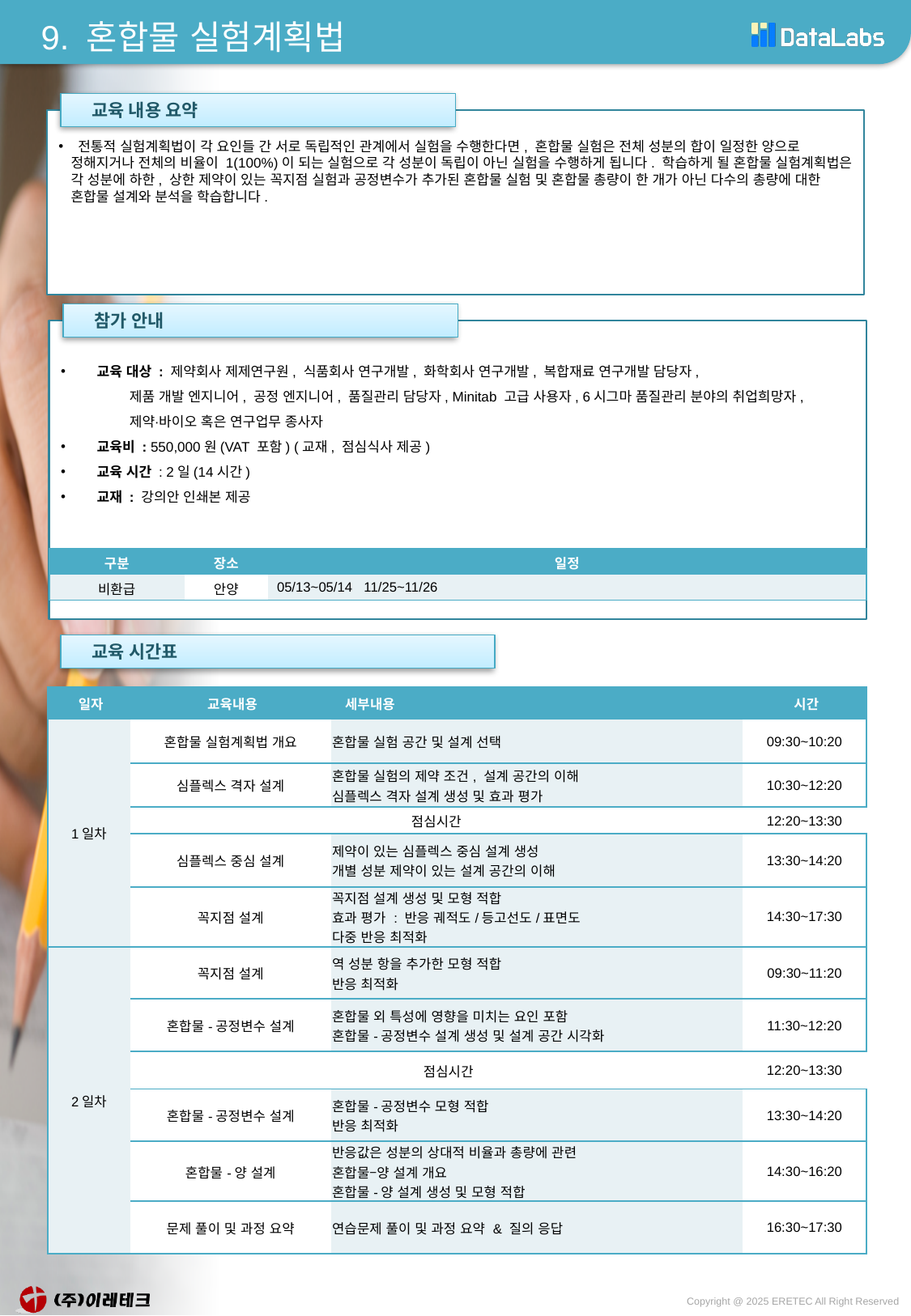

# 9. 혼합물 실험계획법
   교육 내용 요약

 전통적 실험계획법이 각 요인들 간 서로 독립적인 관계에서 실험을 수행한다면, 혼합물 실험은 전체 성분의 합이 일정한 양으로 정해지거나 전체의 비율이 1(100%)이 되는 실험으로 각 성분이 독립이 아닌 실험을 수행하게 됩니다. 학습하게 될 혼합물 실험계획법은 각 성분에 하한, 상한 제약이 있는 꼭지점 실험과 공정변수가 추가된 혼합물 실험 및 혼합물 총량이 한 개가 아닌 다수의 총량에 대한 혼합물 설계와 분석을 학습합니다.
   참가 안내

 교육 대상 : 제약회사 제제연구원, 식품회사 연구개발, 화학회사 연구개발, 복합재료 연구개발 담당자,
                 제품 개발 엔지니어, 공정 엔지니어, 품질관리 담당자, Minitab 고급 사용자, 6시그마 품질관리 분야의 취업희망자,
                 제약∙바이오 혹은 연구업무 종사자
 교육비 : 550,000원(VAT 포함) (교재, 점심식사 제공)
 교육 시간 : 2일(14시간)
 교재 : 강의안 인쇄본 제공
| 구분 | 장소 | 일정 |
| --- | --- | --- |
| 비환급 | 안양 | 05/13~05/14 11/25~11/26 |
   교육 시간표
| 일자 | 교육내용 | 세부내용 | 시간 |
| --- | --- | --- | --- |
| 1일차 | 혼합물 실험계획법 개요 | 혼합물 실험 공간 및 설계 선택 | 09:30~10:20 |
|  | 심플렉스 격자 설계 | 혼합물 실험의 제약 조건, 설계 공간의 이해 심플렉스 격자 설계 생성 및 효과 평가 | 10:30~12:20 |
|  | 점심시간 |  | 12:20~13:30 |
|  | 심플렉스 중심 설계 | 제약이 있는 심플렉스 중심 설계 생성 개별 성분 제약이 있는 설계 공간의 이해 | 13:30~14:20 |
|  | 꼭지점 설계 | 꼭지점 설계 생성 및 모형 적합 효과 평가 : 반응 궤적도/등고선도/표면도 다중 반응 최적화 | 14:30~17:30 |
| 2일차 | 꼭지점 설계 | 역 성분 항을 추가한 모형 적합 반응 최적화 | 09:30~11:20 |
|  | 혼합물-공정변수 설계 | 혼합물 외 특성에 영향을 미치는 요인 포함 혼합물-공정변수 설계 생성 및 설계 공간 시각화 | 11:30~12:20 |
|  | 점심시간 |  | 12:20~13:30 |
|  | 혼합물-공정변수 설계 | 혼합물-공정변수 모형 적합 반응 최적화 | 13:30~14:20 |
|  | 혼합물-양 설계 | 반응값은 성분의 상대적 비율과 총량에 관련 혼합물–양 설계 개요 혼합물-양 설계 생성 및 모형 적합 | 14:30~16:20 |
|  | 문제 풀이 및 과정 요약 | 연습문제 풀이 및 과정 요약 & 질의 응답 | 16:30~17:30 |